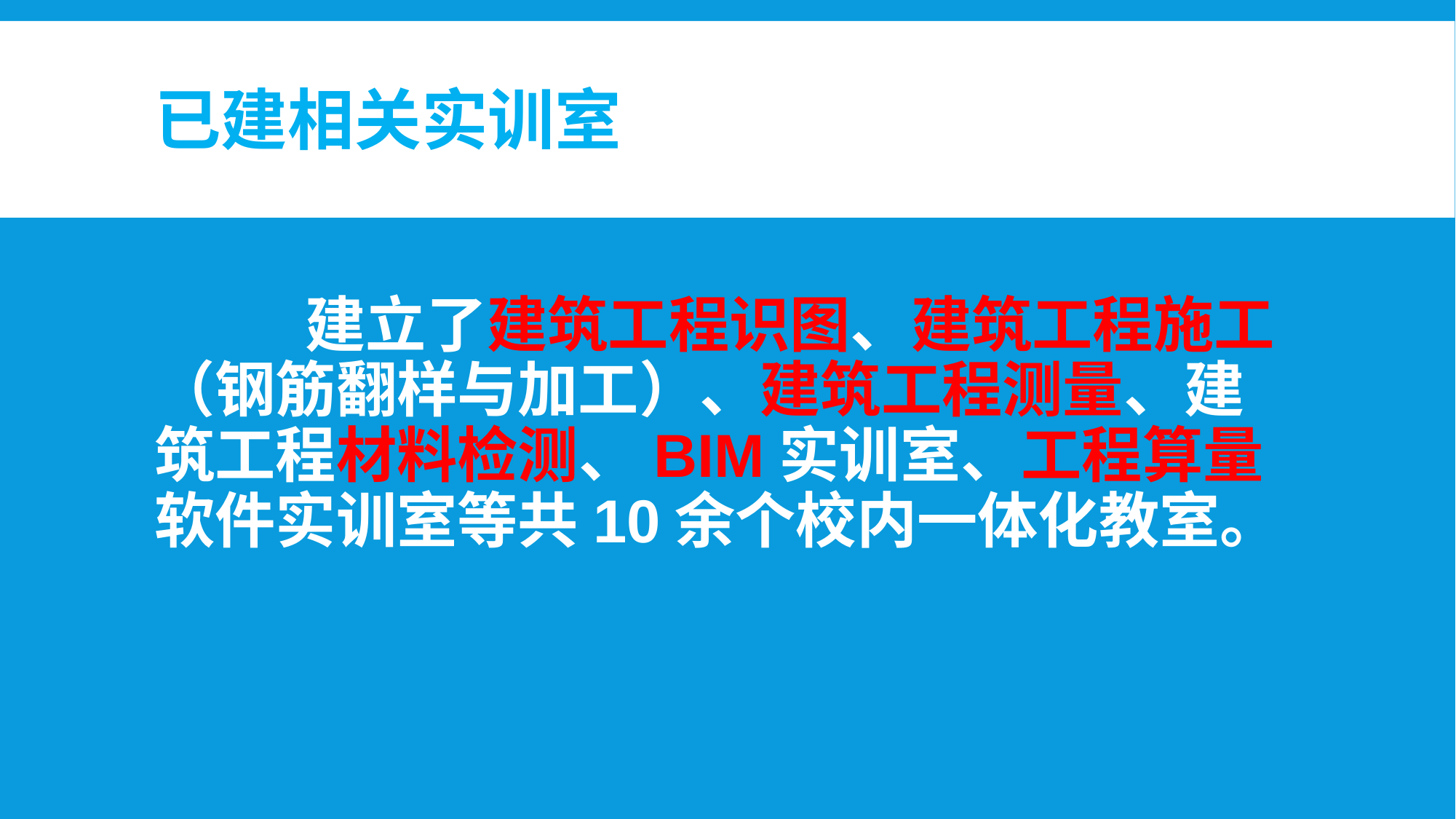

# 已建相关实训室
          建立了建筑工程识图、建筑工程施工（钢筋翻样与加工）、建筑工程测量、建筑工程材料检测、BIM实训室、工程算量软件实训室等共10余个校内一体化教室。